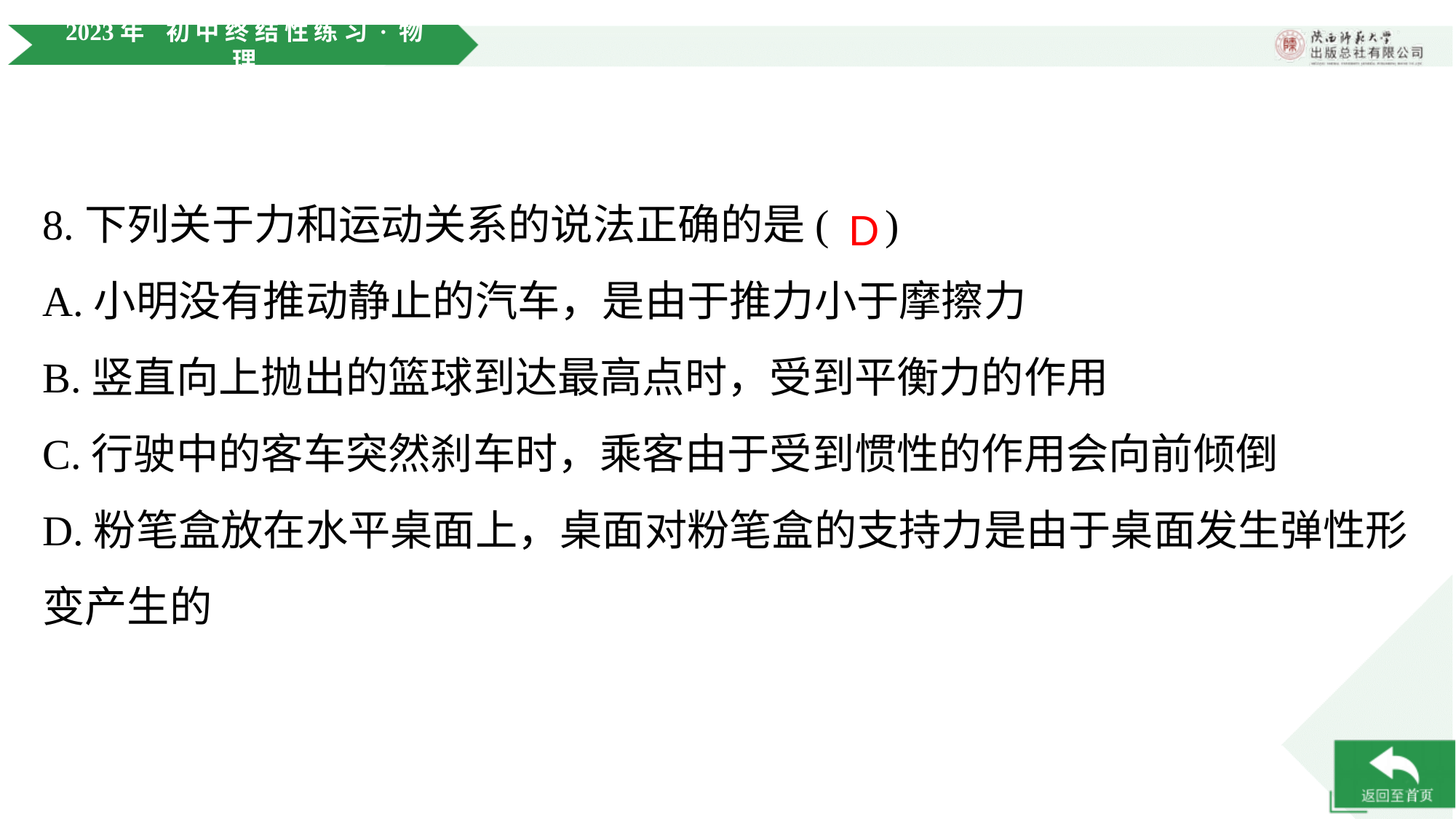

8.下列关于力和运动关系的说法正确的是(     )
D
A.小明没有推动静止的汽车，是由于推力小于摩擦力
B.竖直向上抛出的篮球到达最高点时，受到平衡力的作用
C.行驶中的客车突然刹车时，乘客由于受到惯性的作用会向前倾倒
D.粉笔盒放在水平桌面上，桌面对粉笔盒的支持力是由于桌面发生弹性形变产生的